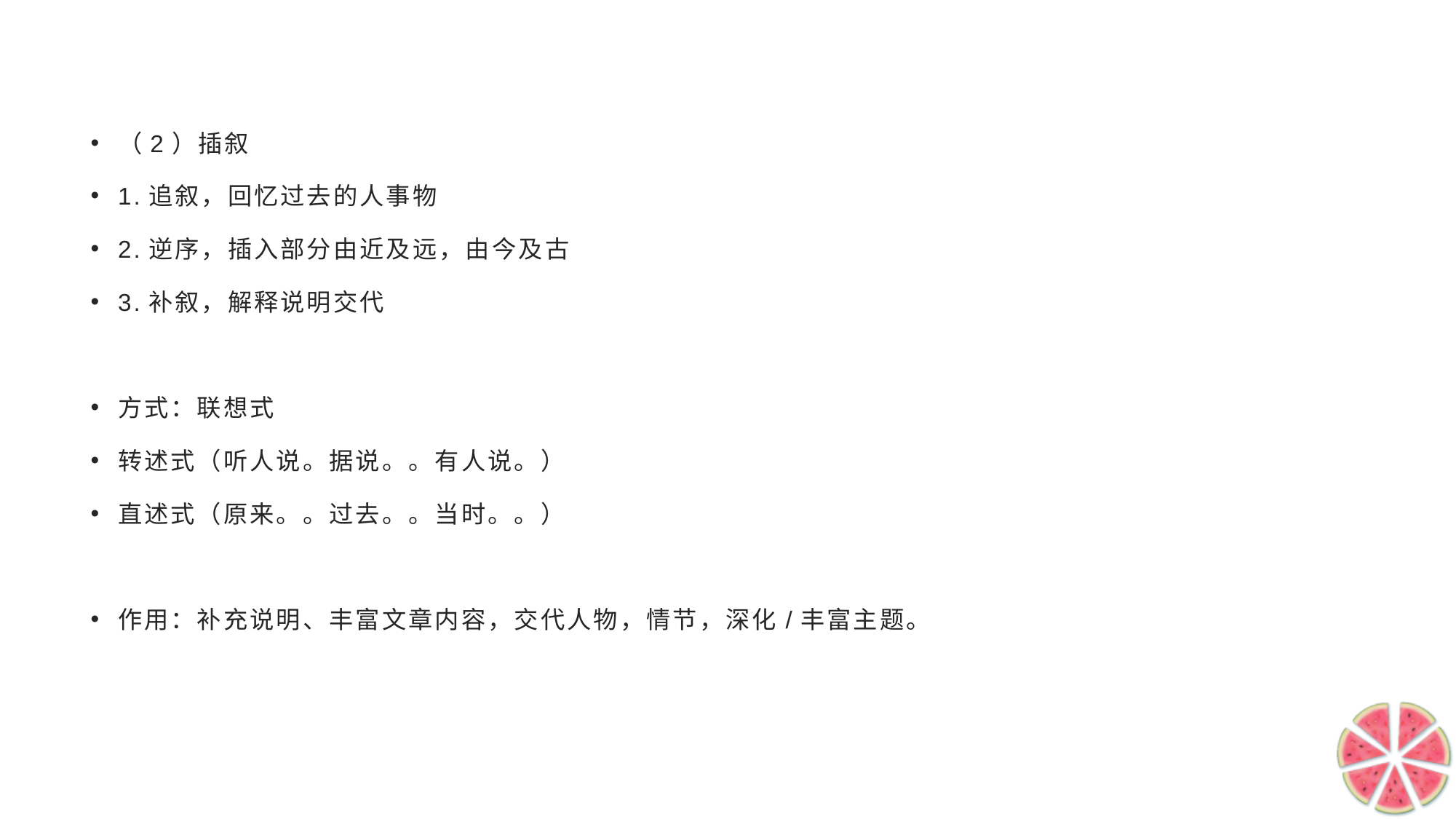

#
（2）插叙
1.追叙，回忆过去的人事物
2.逆序，插入部分由近及远，由今及古
3.补叙，解释说明交代

方式：联想式
转述式（听人说。据说。。有人说。）
直述式（原来。。过去。。当时。。）

作用：补充说明、丰富文章内容，交代人物，情节，深化/丰富主题。